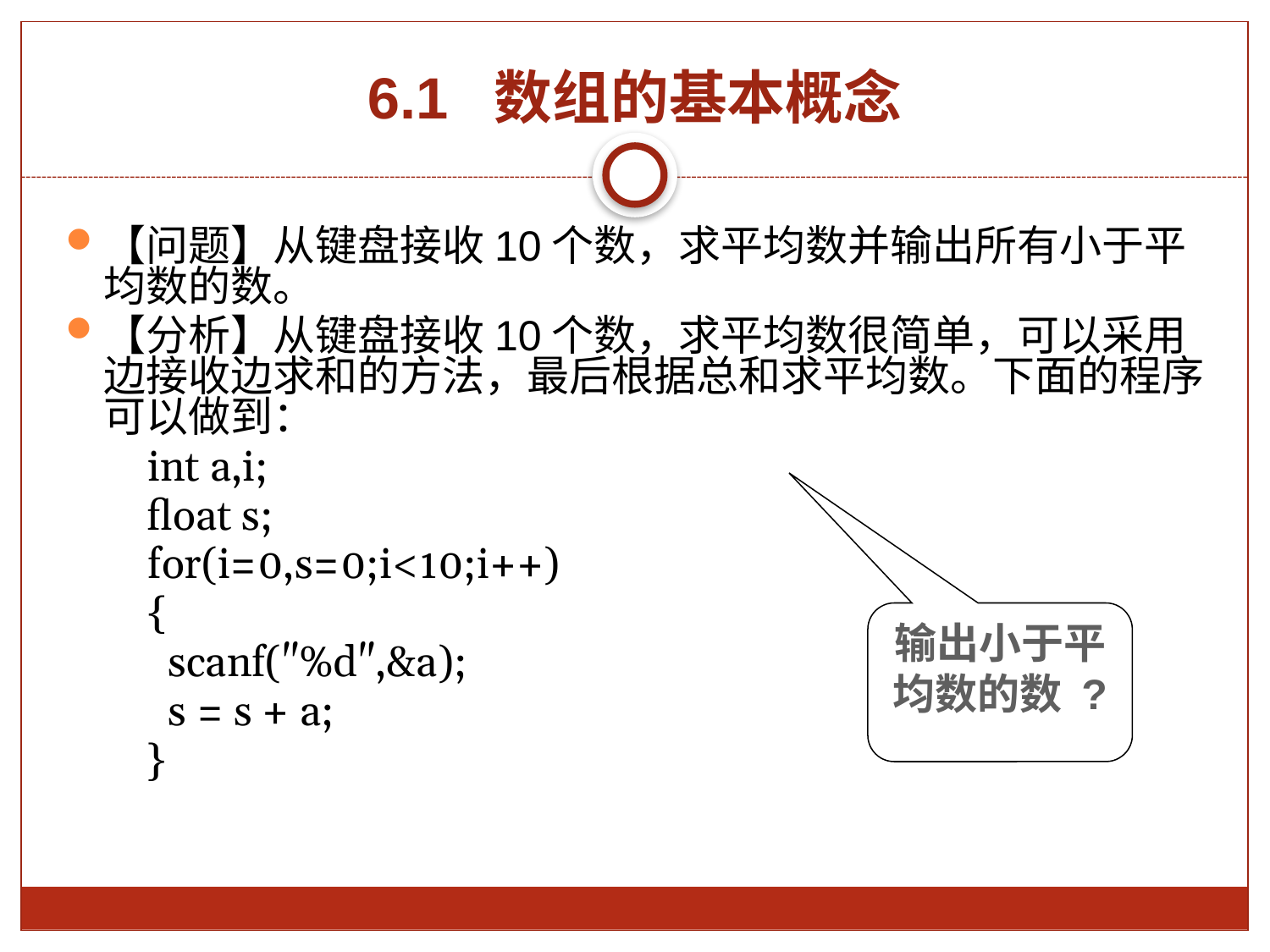

# 6.1  数组的基本概念
【问题】从键盘接收10个数，求平均数并输出所有小于平均数的数。
【分析】从键盘接收10个数，求平均数很简单，可以采用边接收边求和的方法，最后根据总和求平均数。下面的程序可以做到：
int a,i;
float s;
for(i=0,s=0;i<10;i++)
{
  scanf("%d",&a);
  s = s + a;
}
输出小于平均数的数 ?